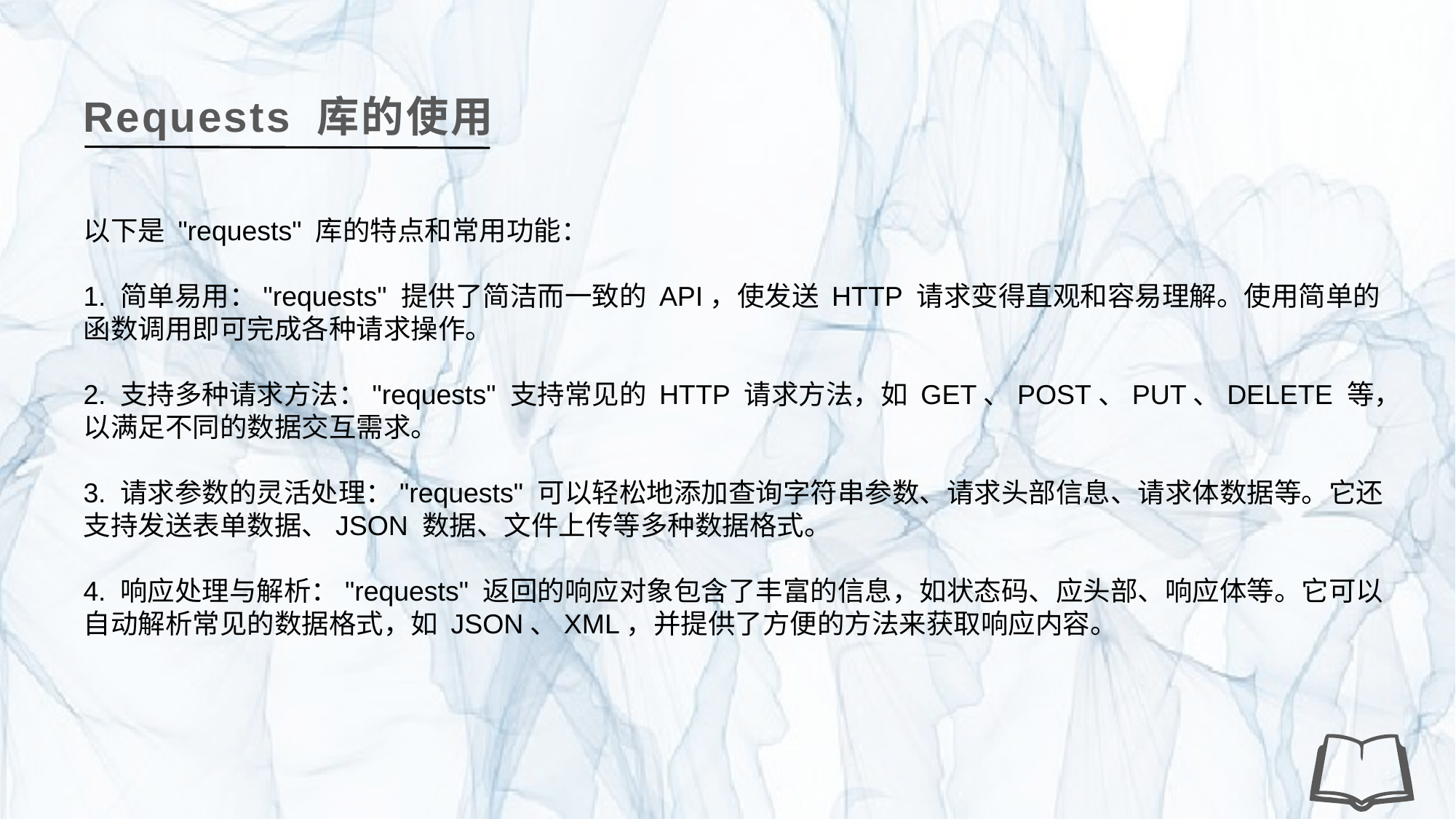

Requests 库的使用
以下是 "requests" 库的特点和常用功能：

1. 简单易用："requests" 提供了简洁而一致的 API，使发送 HTTP 请求变得直观和容易理解。使用简单的函数调用即可完成各种请求操作。

2. 支持多种请求方法："requests" 支持常见的 HTTP 请求方法，如 GET、POST、PUT、DELETE 等，以满足不同的数据交互需求。

3. 请求参数的灵活处理："requests" 可以轻松地添加查询字符串参数、请求头部信息、请求体数据等。它还支持发送表单数据、JSON 数据、文件上传等多种数据格式。

4. 响应处理与解析："requests" 返回的响应对象包含了丰富的信息，如状态码、应头部、响应体等。它可以自动解析常见的数据格式，如 JSON、XML，并提供了方便的方法来获取响应内容。

17